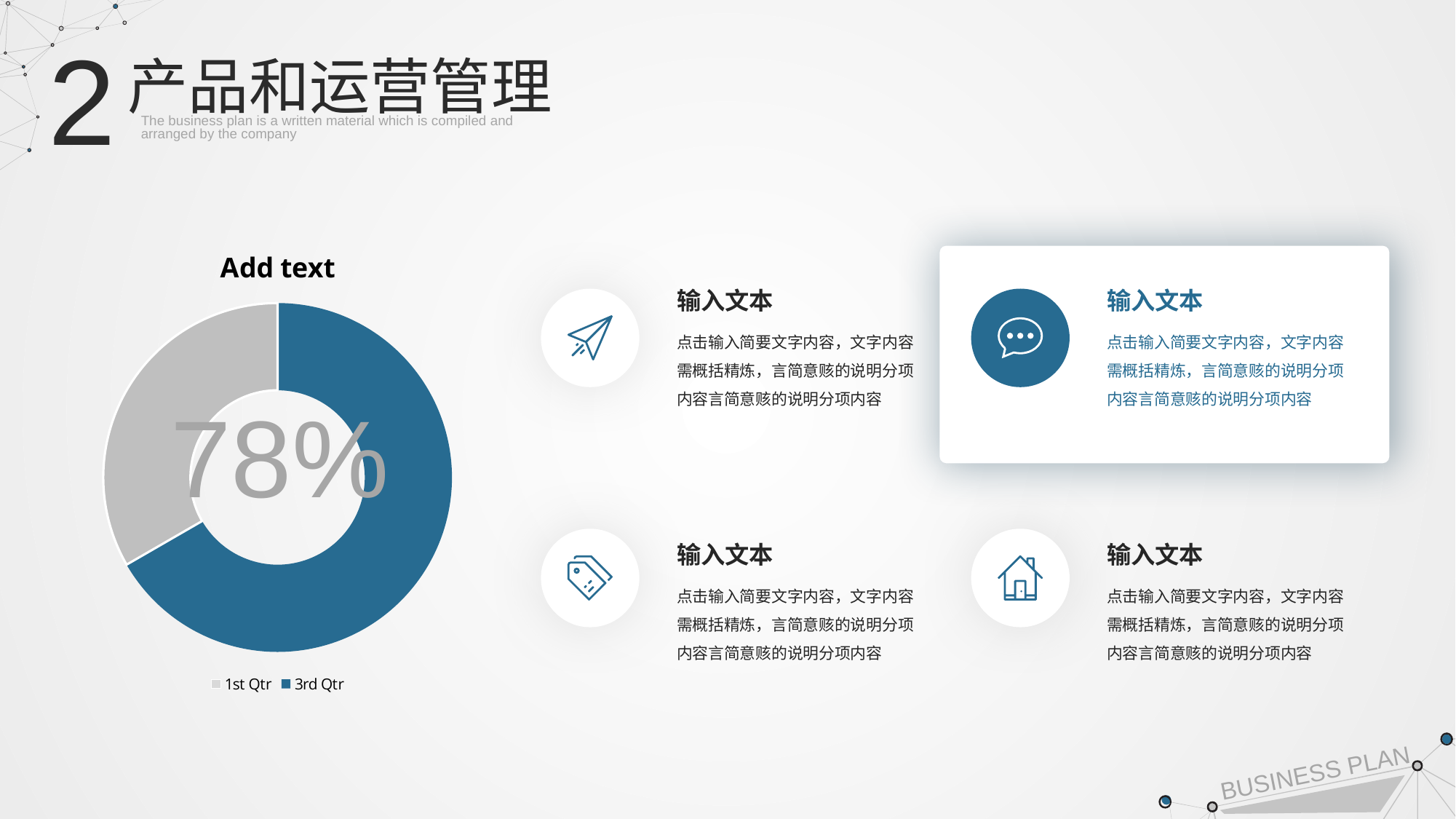

2
产品和运营管理
The business plan is a written material which is compiled and
arranged by the company

### Chart: Add text

| Category | Sales |
|---|---|
| 1st Qtr | None |
| 2nd Qtr | None |
| 3rd Qtr | 4.4 |
| 4th Qtr | 2.2 |
输入文本
点击输入简要文字内容，文字内容需概括精炼，言简意赅的说明分项内容言简意赅的说明分项内容
输入文本
点击输入简要文字内容，文字内容需概括精炼，言简意赅的说明分项内容言简意赅的说明分项内容

78%

输入文本
点击输入简要文字内容，文字内容需概括精炼，言简意赅的说明分项内容言简意赅的说明分项内容
输入文本
点击输入简要文字内容，文字内容需概括精炼，言简意赅的说明分项内容言简意赅的说明分项内容